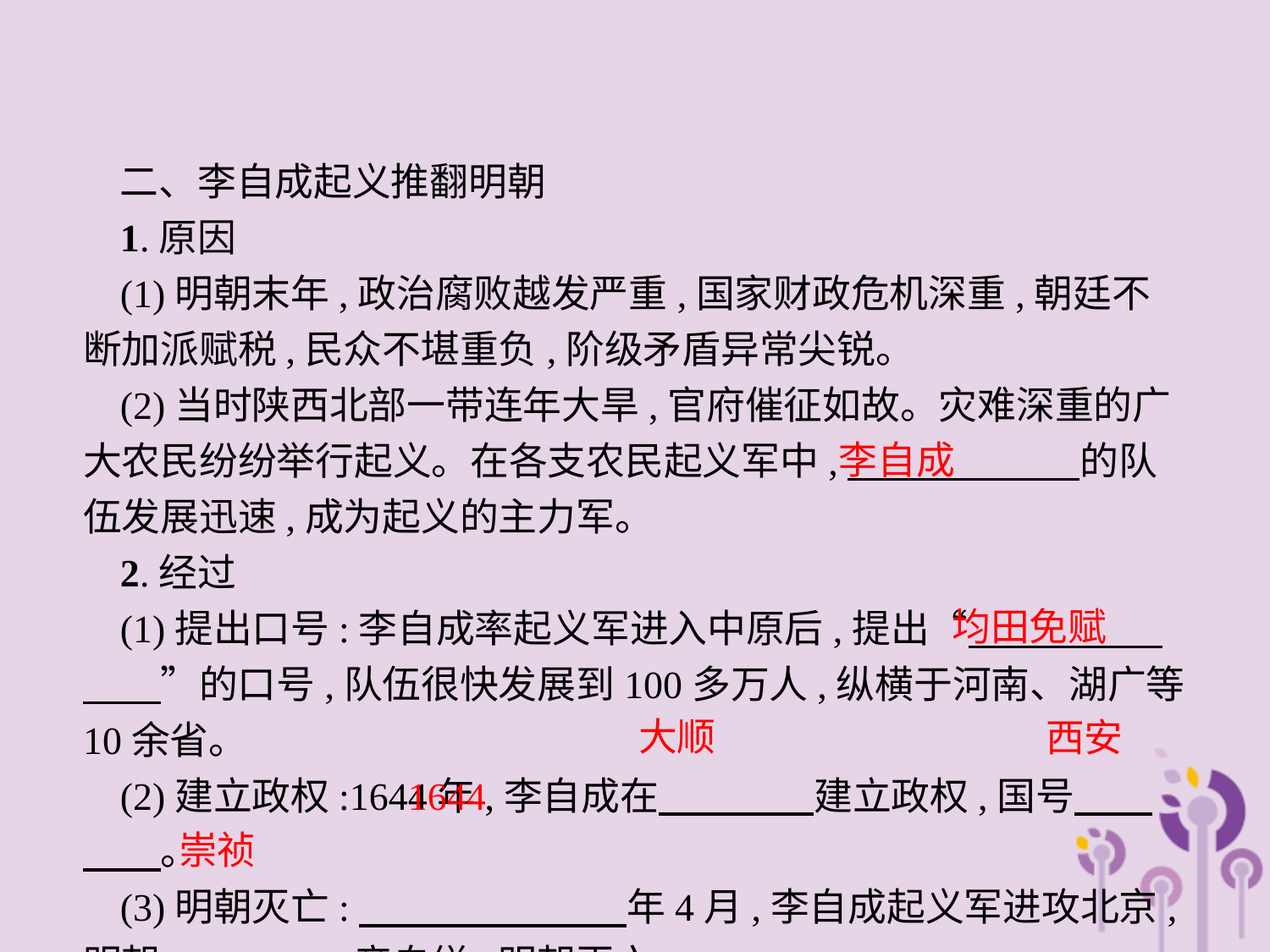

二、李自成起义推翻明朝
1.原因
(1)明朝末年,政治腐败越发严重,国家财政危机深重,朝廷不断加派赋税,民众不堪重负,阶级矛盾异常尖锐。
(2)当时陕西北部一带连年大旱,官府催征如故。灾难深重的广大农民纷纷举行起义。在各支农民起义军中,　　　　　　的队伍发展迅速,成为起义的主力军。
2.经过
(1)提出口号:李自成率起义军进入中原后,提出“　　　　　　　”的口号,队伍很快发展到100多万人,纵横于河南、湖广等10余省。
(2)建立政权:1644年,李自成在　　　　建立政权,国号　　　　。
(3)明朝灭亡:　　　　             年4月,李自成起义军进攻北京,明朝　　　　　帝自缢,明朝灭亡。
李自成
均田免赋
大顺
西安
1644
崇祯